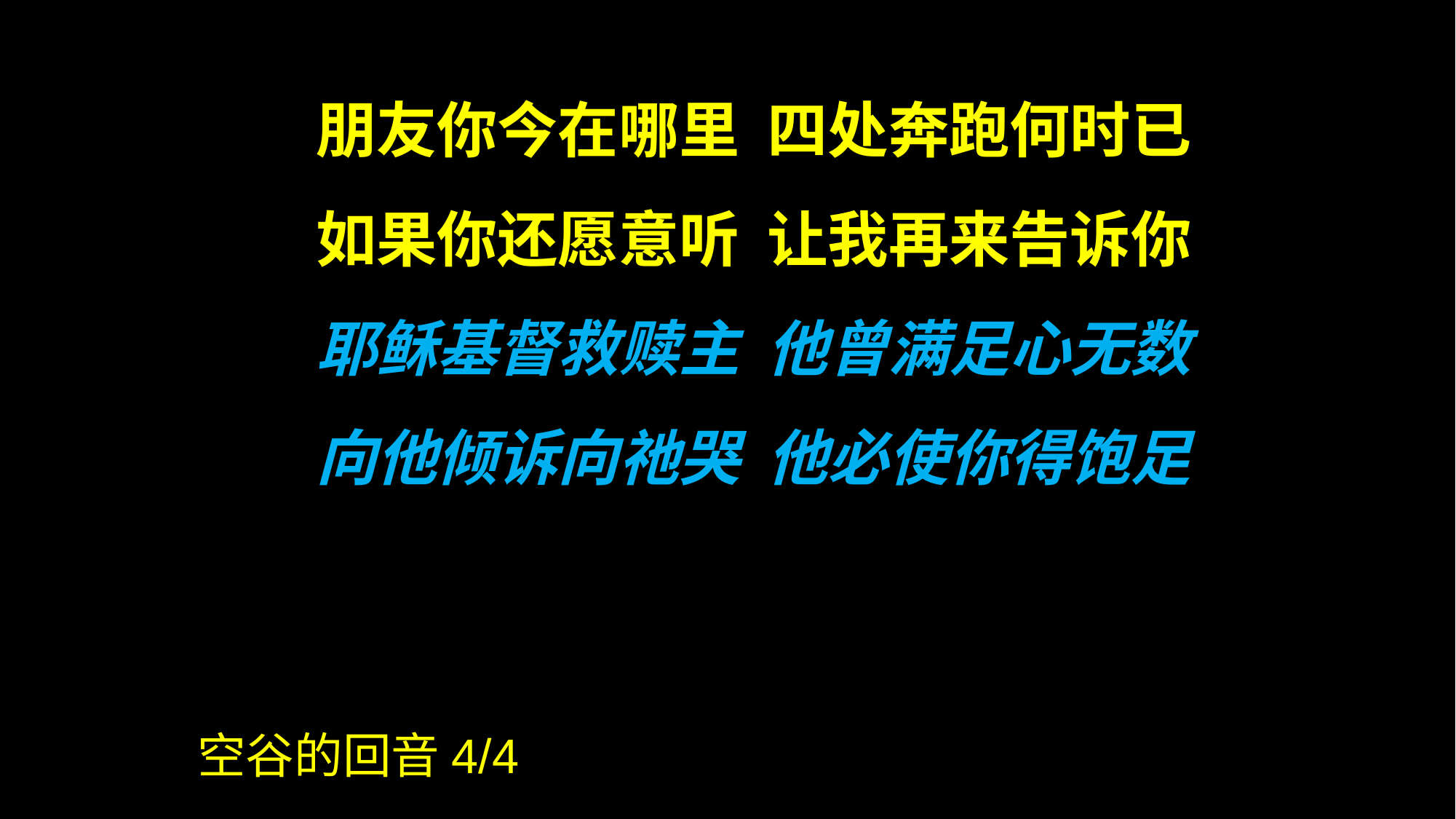

朋友你今在哪里  四处奔跑何时已
如果你还愿意听  让我再来告诉你
耶稣基督救赎主  他曾满足心无数
向他倾诉向祂哭  他必使你得饱足
空谷的回音4/4